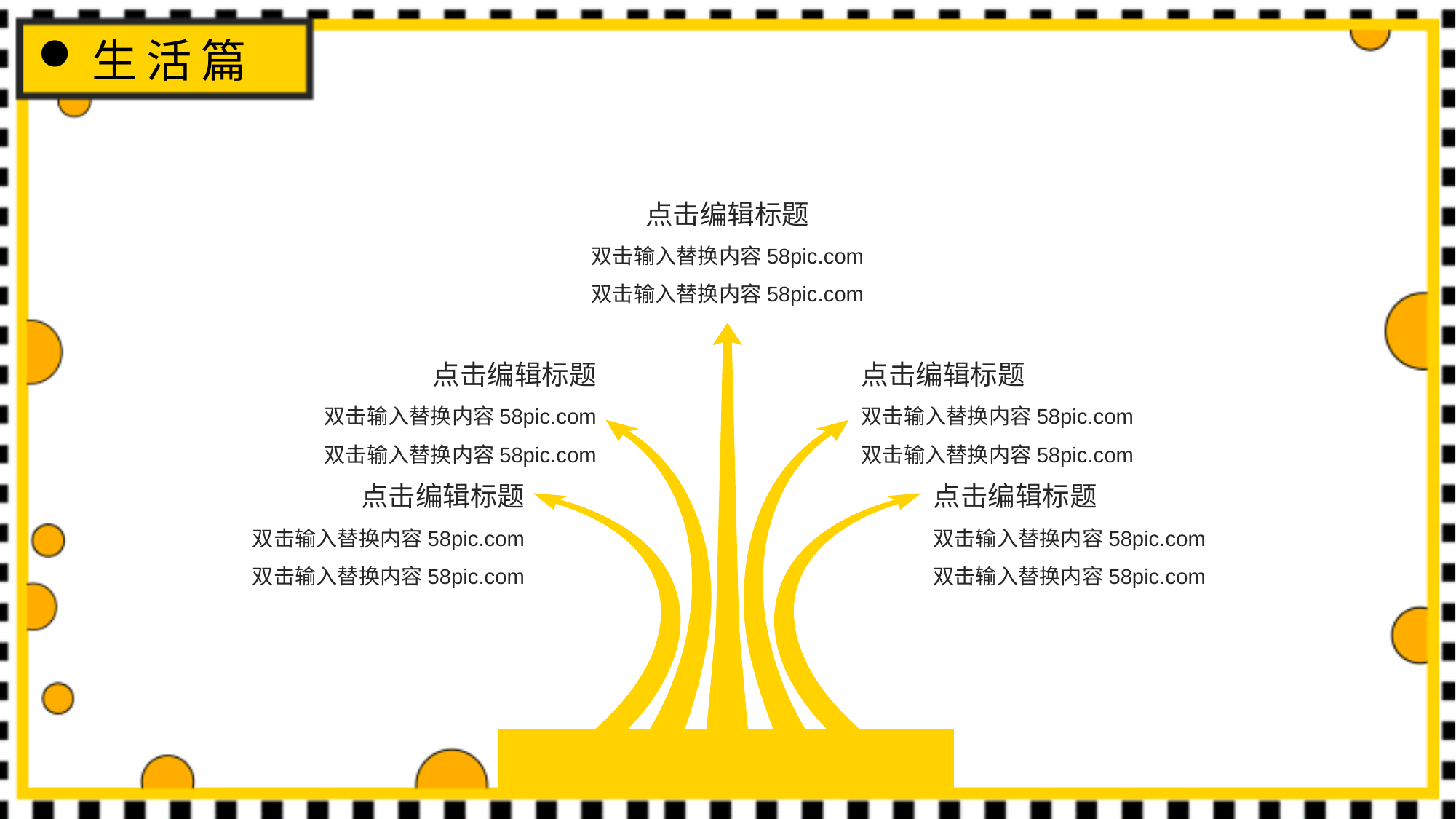

生活篇
点击编辑标题
双击输入替换内容58pic.com
双击输入替换内容58pic.com

点击编辑标题
点击编辑标题
双击输入替换内容58pic.com
双击输入替换内容58pic.com
双击输入替换内容58pic.com
双击输入替换内容58pic.com

点击编辑标题
点击编辑标题

双击输入替换内容58pic.com
双击输入替换内容58pic.com
双击输入替换内容58pic.com
双击输入替换内容58pic.com